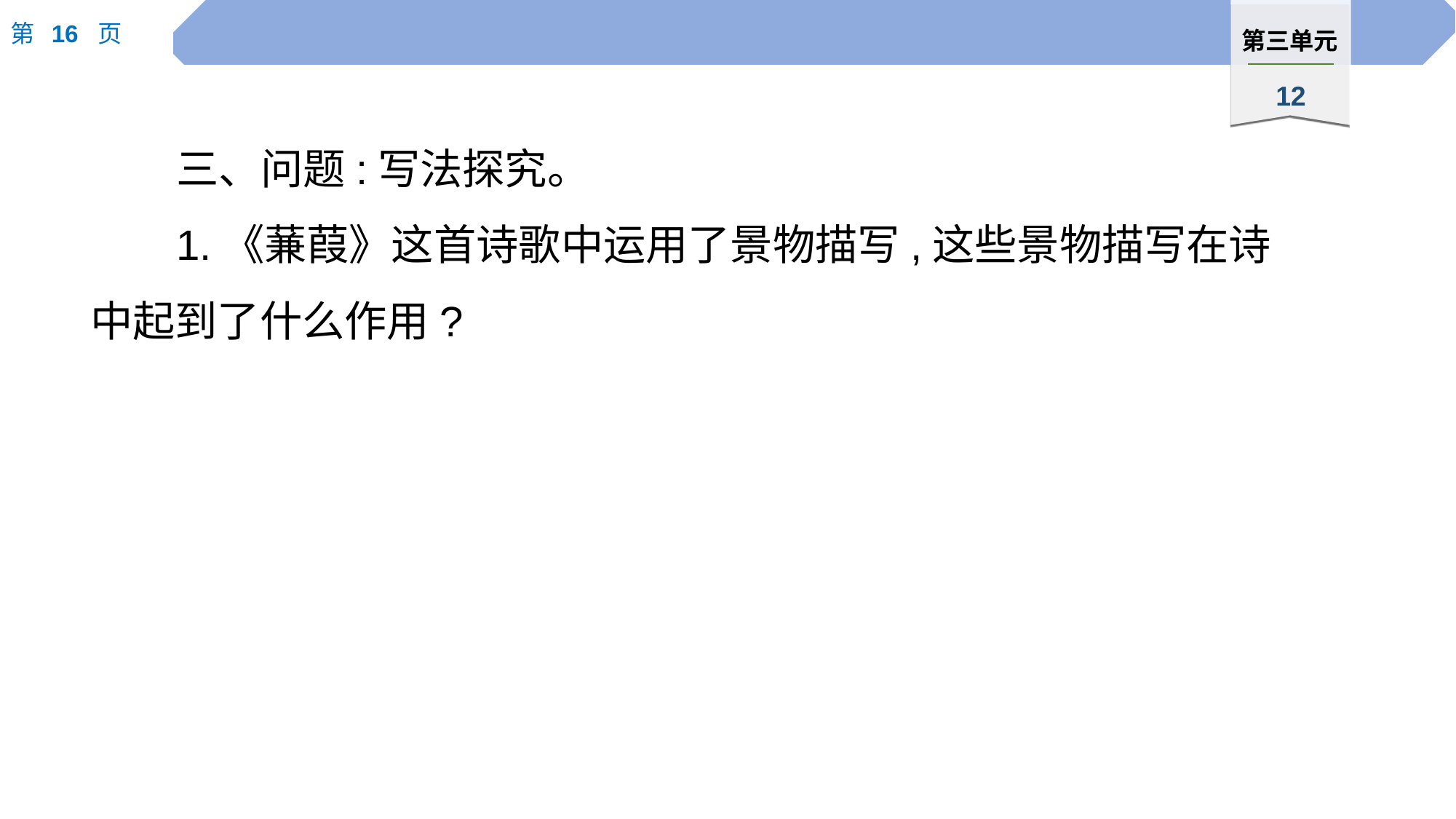

三、问题:写法探究。
1.《蒹葭》这首诗歌中运用了景物描写,这些景物描写在诗中起到了什么作用?